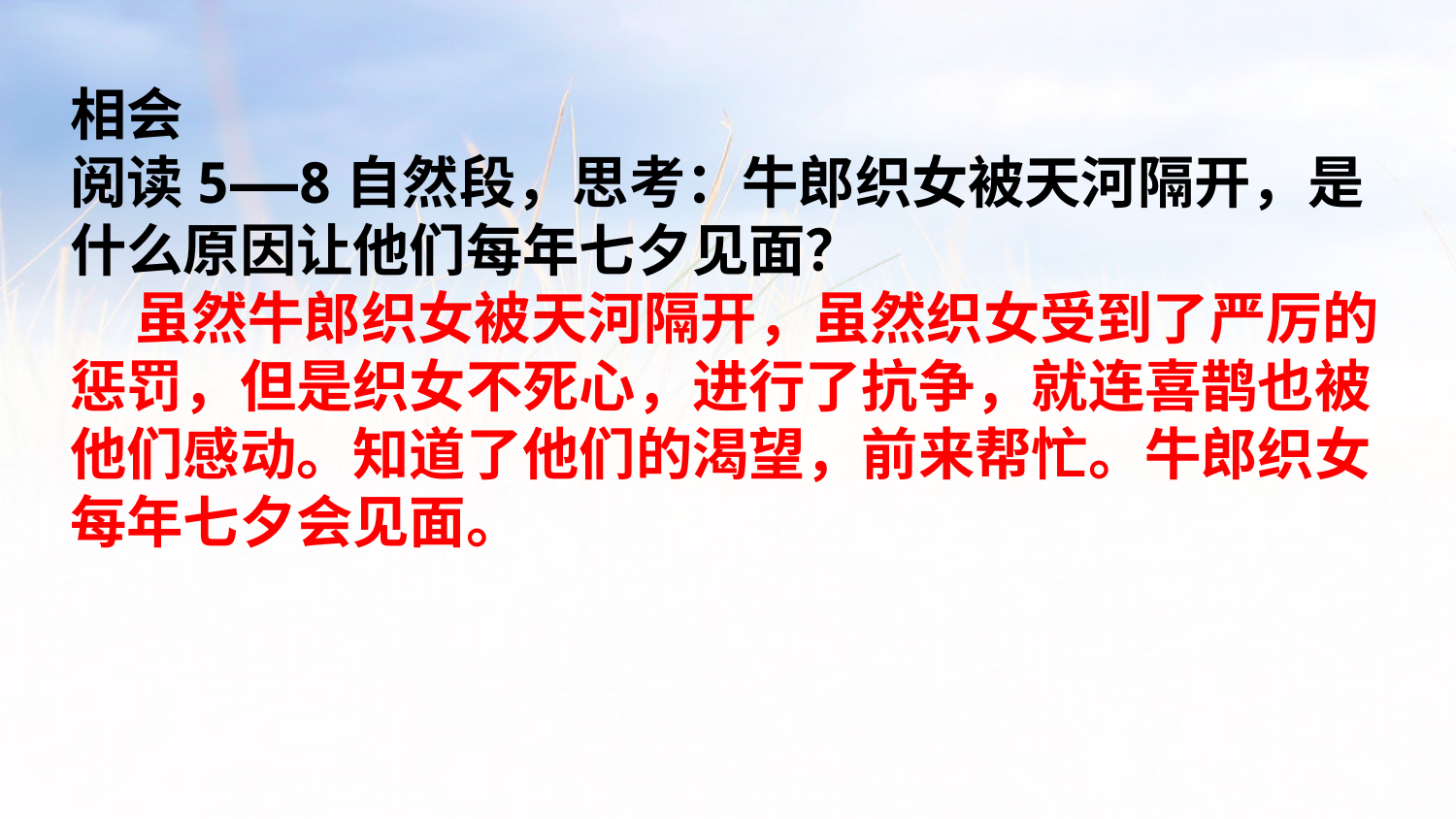

相会
阅读5——8自然段，思考：牛郎织女被天河隔开，是什么原因让他们每年七夕见面？
    虽然牛郎织女被天河隔开，虽然织女受到了严厉的惩罚，但是织女不死心，进行了抗争，就连喜鹊也被他们感动。知道了他们的渴望，前来帮忙。牛郎织女每年七夕会见面。